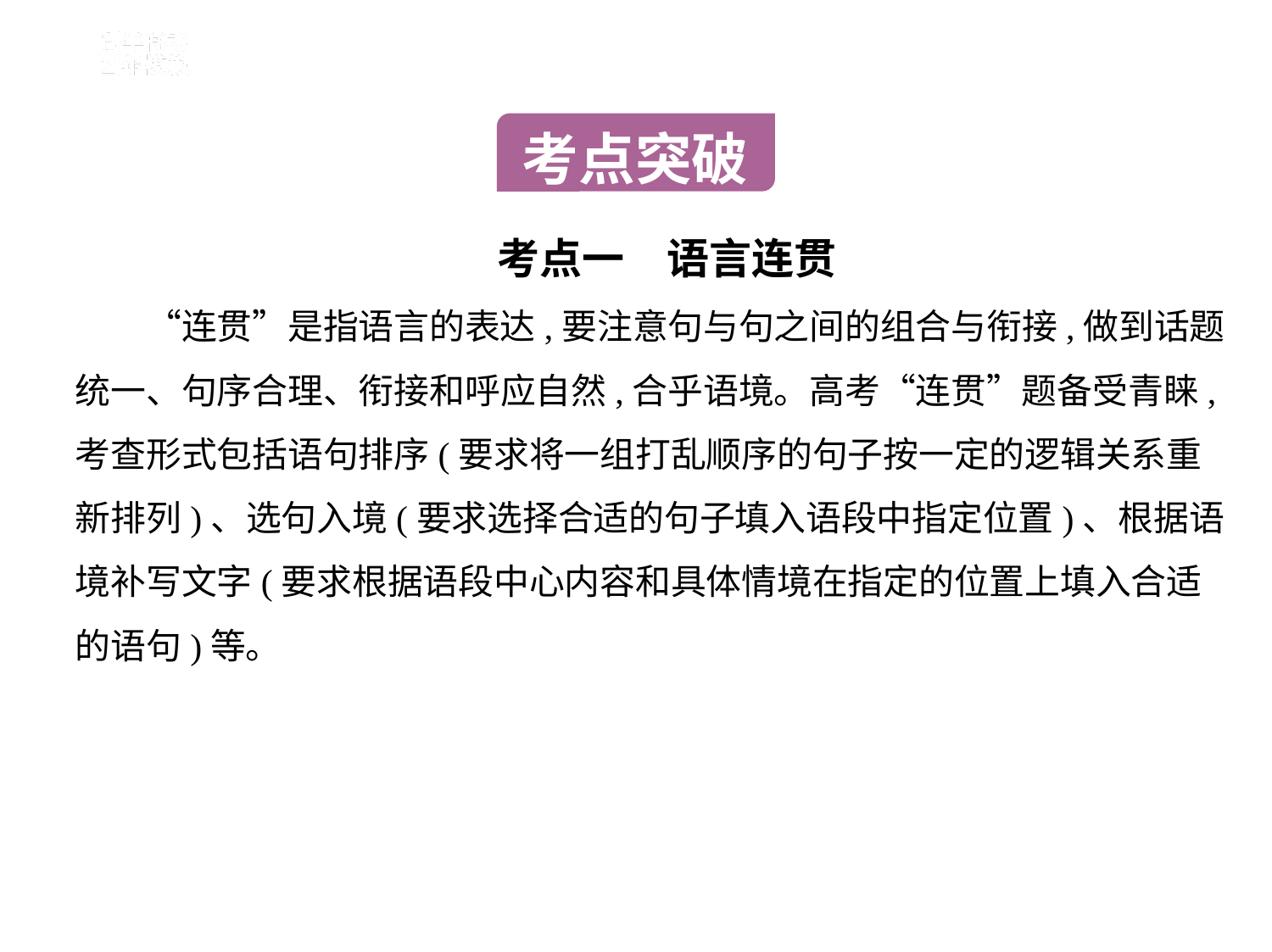

考点突破
考点一　语言连贯
　　“连贯”是指语言的表达,要注意句与句之间的组合与衔接,做到话题
统一、句序合理、衔接和呼应自然,合乎语境。高考“连贯”题备受青睐,
考查形式包括语句排序(要求将一组打乱顺序的句子按一定的逻辑关系重
新排列)、选句入境(要求选择合适的句子填入语段中指定位置)、根据语
境补写文字(要求根据语段中心内容和具体情境在指定的位置上填入合适
的语句)等。